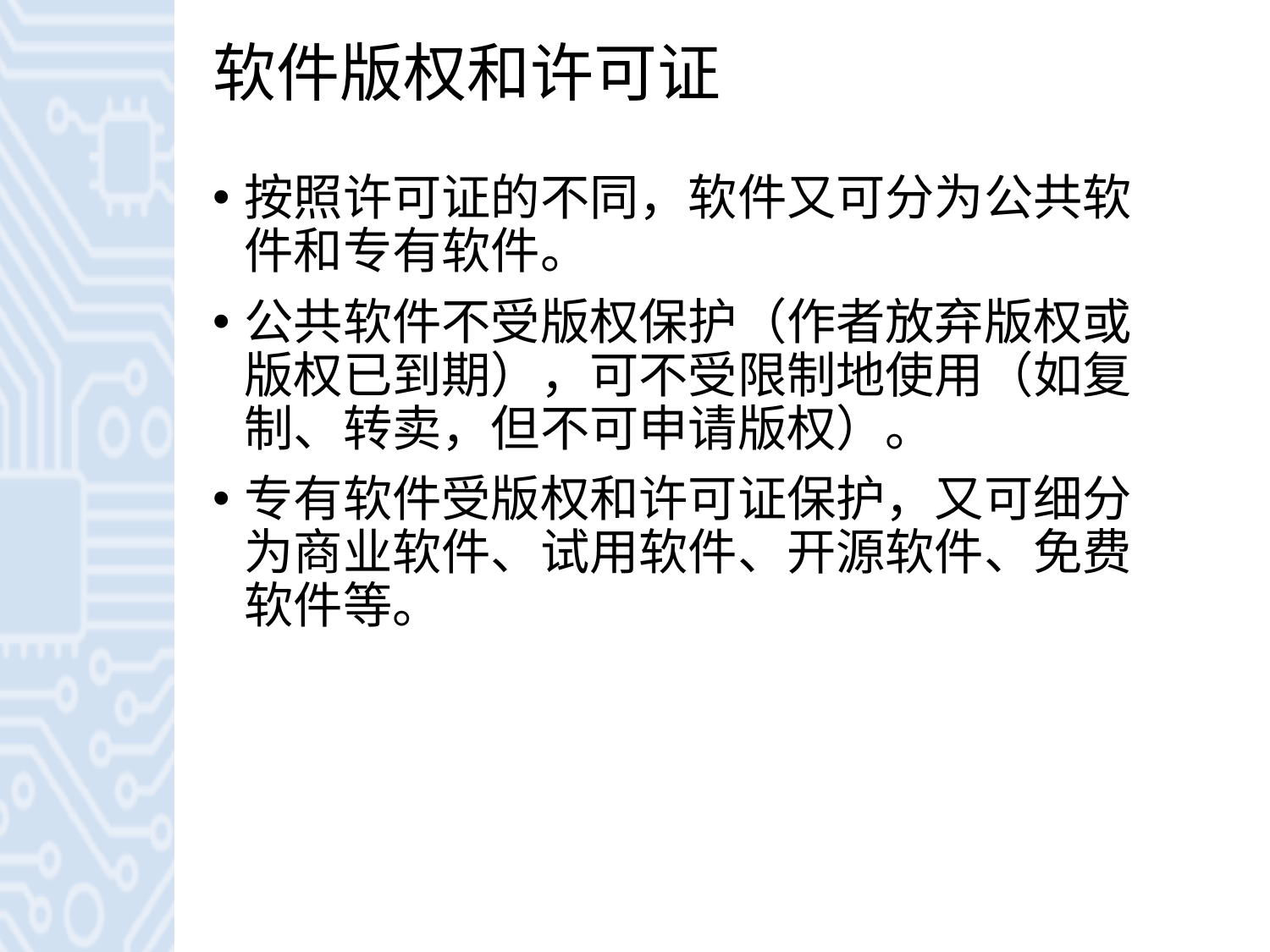

# 软件版权和许可证
按照许可证的不同，软件又可分为公共软件和专有软件。
公共软件不受版权保护（作者放弃版权或版权已到期），可不受限制地使用（如复制、转卖，但不可申请版权）。
专有软件受版权和许可证保护，又可细分为商业软件、试用软件、开源软件、免费软件等。